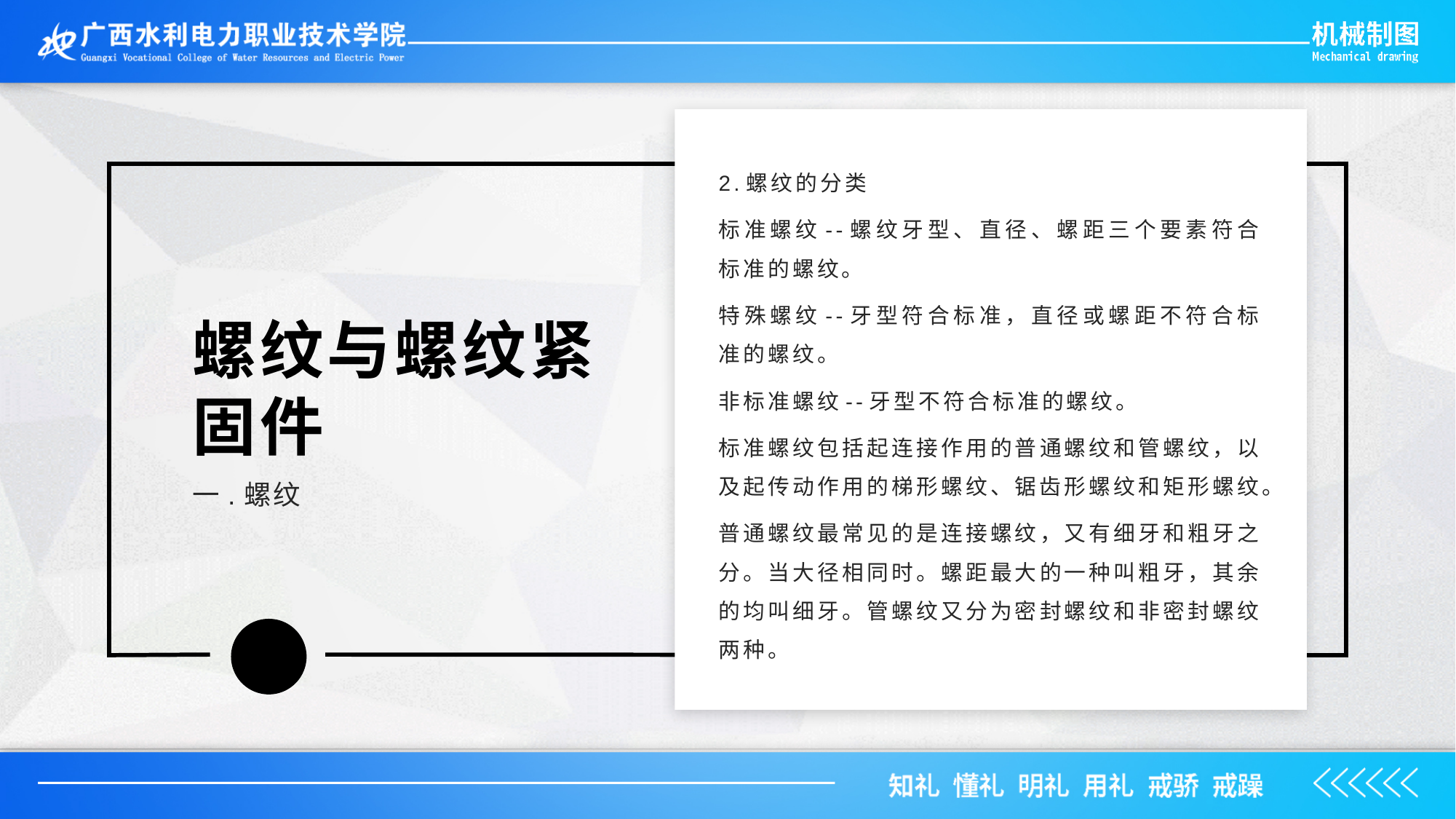

2.螺纹的分类
标准螺纹--螺纹牙型、直径、螺距三个要素符合标准的螺纹。
特殊螺纹--牙型符合标准，直径或螺距不符合标准的螺纹。
非标准螺纹--牙型不符合标准的螺纹。
标准螺纹包括起连接作用的普通螺纹和管螺纹，以及起传动作用的梯形螺纹、锯齿形螺纹和矩形螺纹。
普通螺纹最常见的是连接螺纹，又有细牙和粗牙之分。当大径相同时。螺距最大的一种叫粗牙，其余的均叫细牙。管螺纹又分为密封螺纹和非密封螺纹两种。

螺纹与螺纹紧固件
一.螺纹